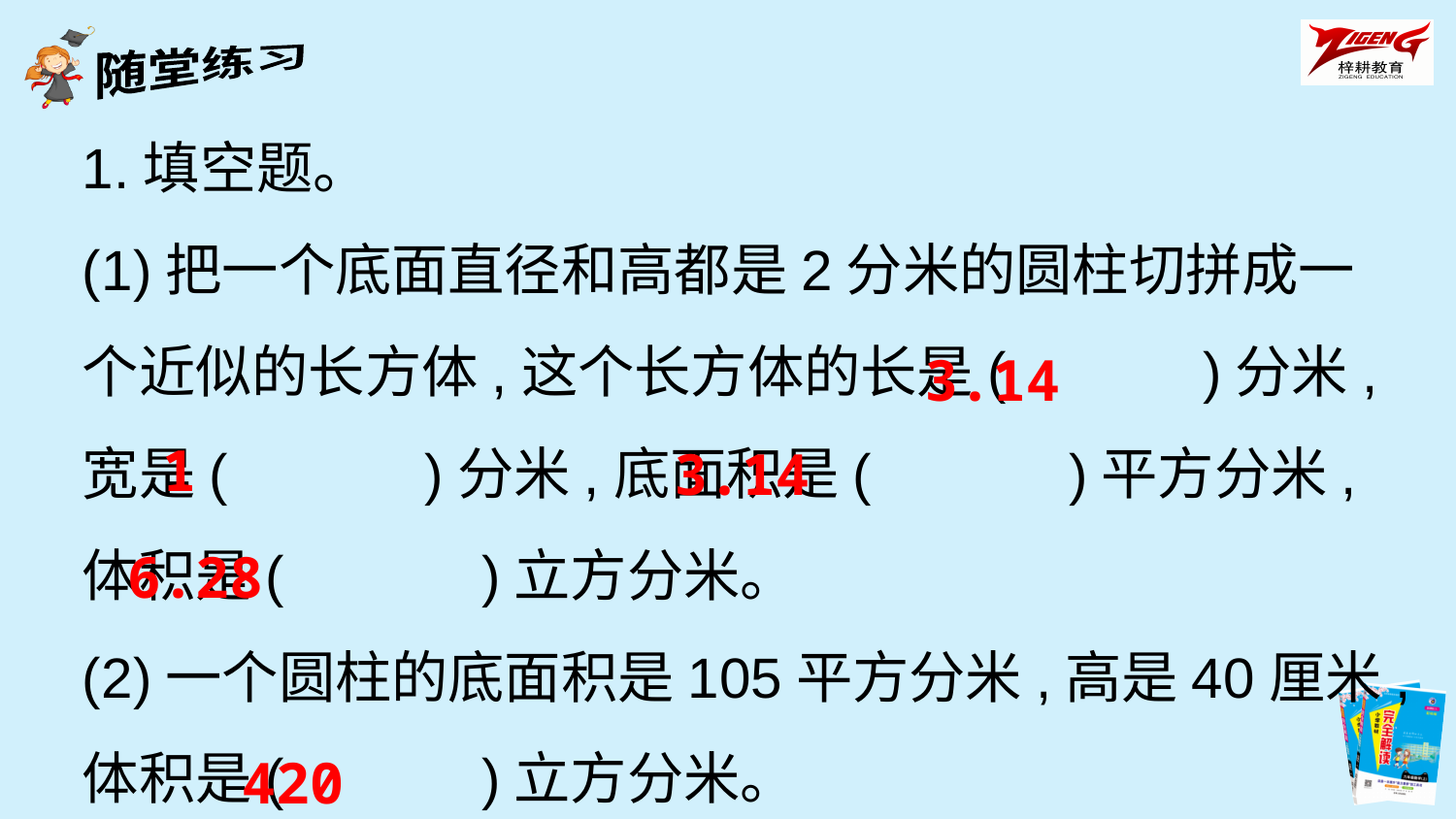

1.填空题。
(1)把一个底面直径和高都是2分米的圆柱切拼成一个近似的长方体,这个长方体的长是(　　　)分米,宽是(　　　)分米,底面积是(　　　)平方分米,体积是(　　　)立方分米。
(2)一个圆柱的底面积是105平方分米,高是40厘米,体积是(　　　)立方分米。
3.14
1
3.14
6.28
420